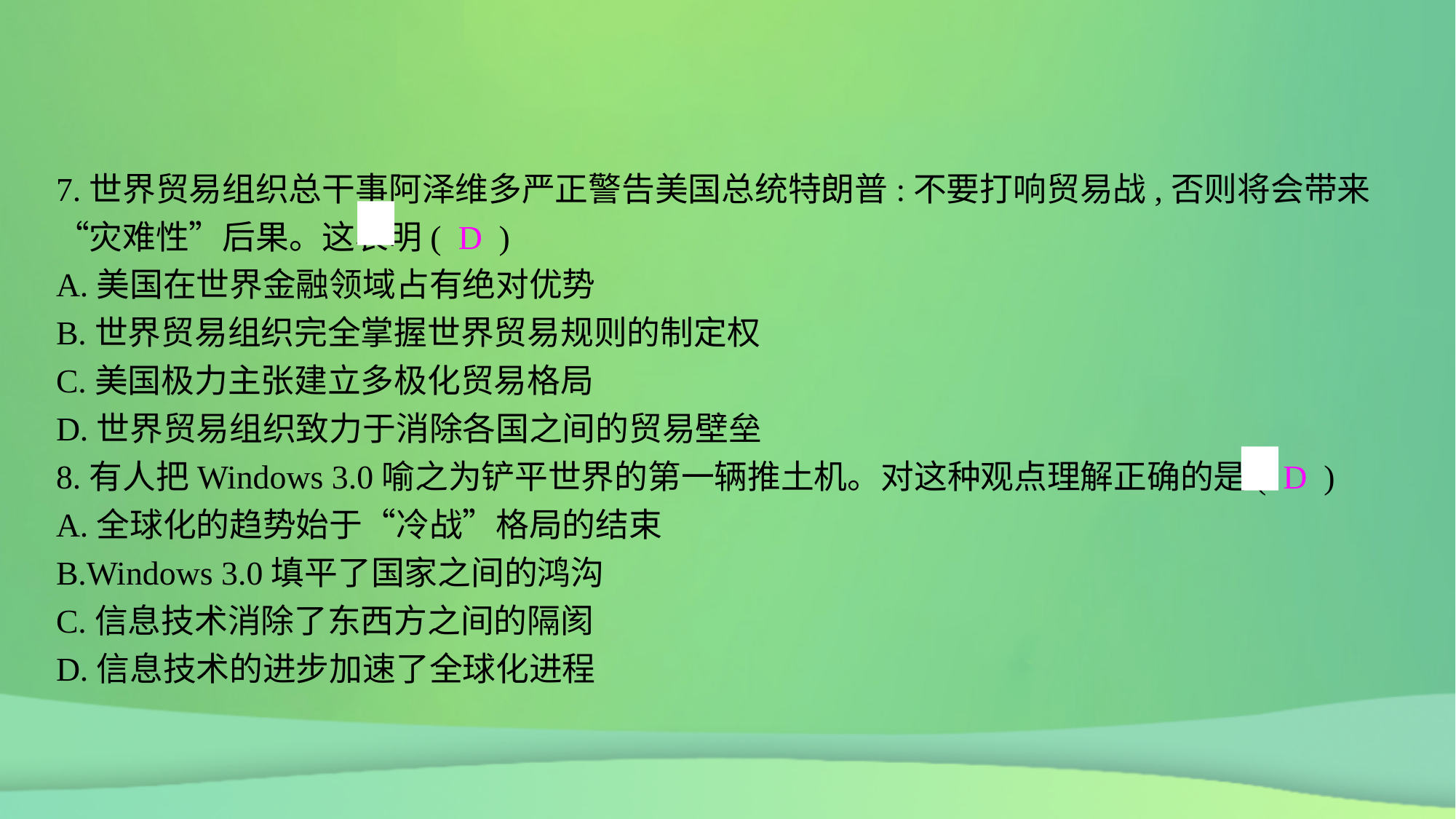

7.世界贸易组织总干事阿泽维多严正警告美国总统特朗普:不要打响贸易战,否则将会带来“灾难性”后果。这表明(  D  )
A.美国在世界金融领域占有绝对优势
B.世界贸易组织完全掌握世界贸易规则的制定权
C.美国极力主张建立多极化贸易格局
D.世界贸易组织致力于消除各国之间的贸易壁垒
8.有人把Windows 3.0喻之为铲平世界的第一辆推土机。对这种观点理解正确的是(  D  )
A.全球化的趋势始于“冷战”格局的结束
B.Windows 3.0填平了国家之间的鸿沟
C.信息技术消除了东西方之间的隔阂
D.信息技术的进步加速了全球化进程